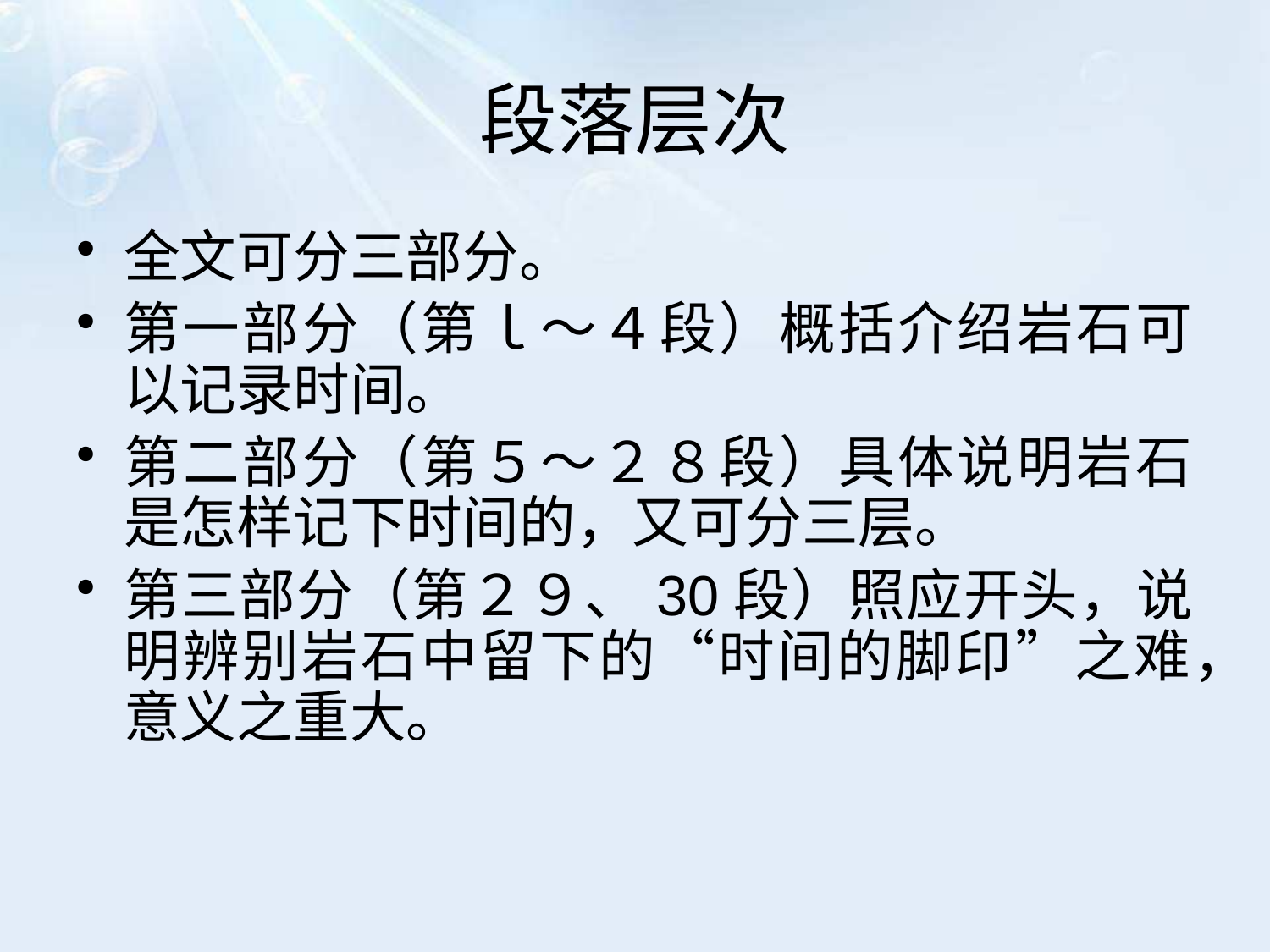

# 段落层次
全文可分三部分。
第一部分（第ｌ～４段）概括介绍岩石可以记录时间。
第二部分（第５～２８段）具体说明岩石是怎样记下时间的，又可分三层。
第三部分（第２９、30段）照应开头，说明辨别岩石中留下的“时间的脚印”之难，意义之重大。